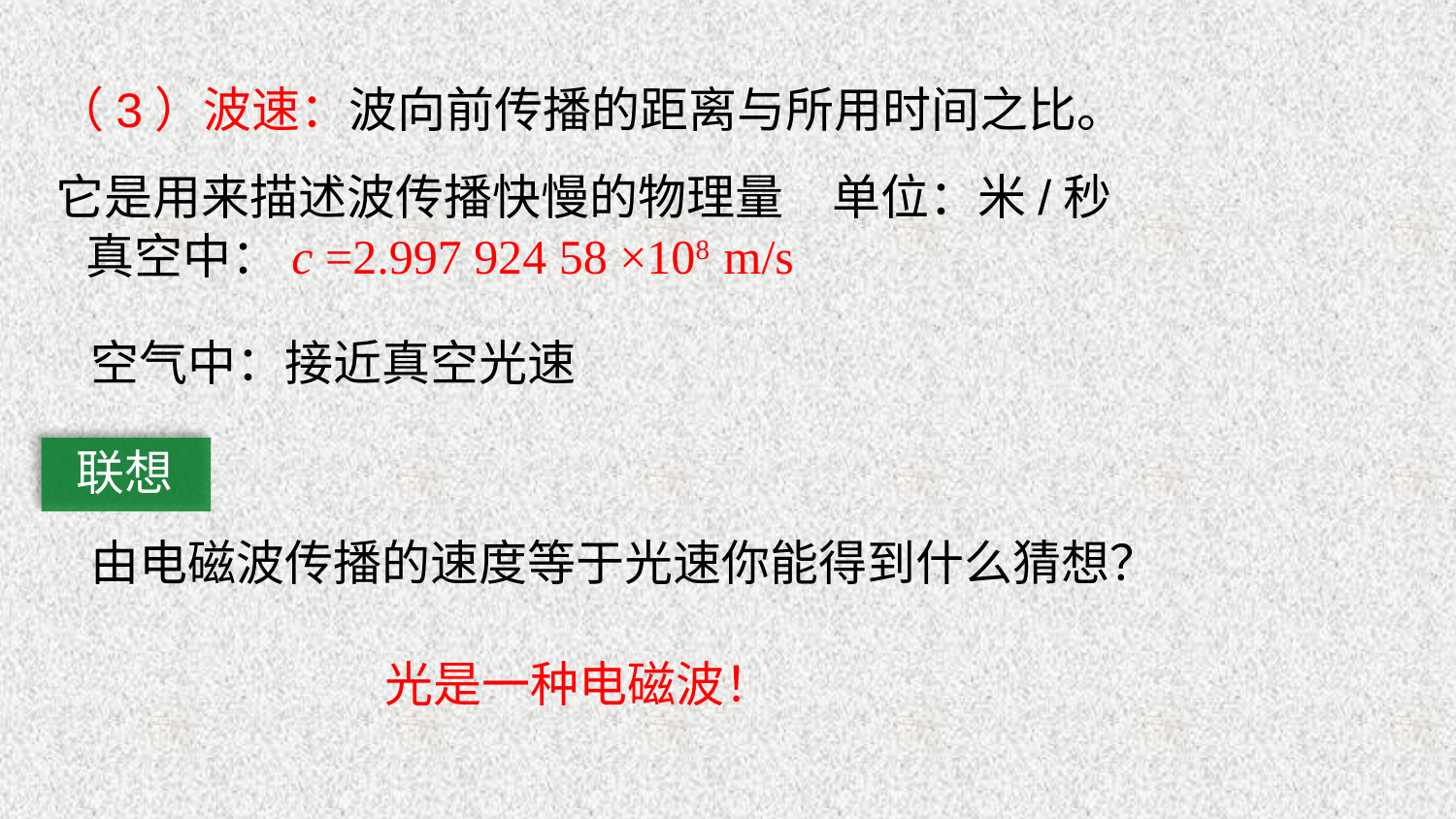

（3）波速：波向前传播的距离与所用时间之比。它是用来描述波传播快慢的物理量　单位：米/秒
真空中：c =2.997 924 58 ×108  m/s
空气中：接近真空光速
联想

由电磁波传播的速度等于光速你能得到什么猜想？
光是一种电磁波！